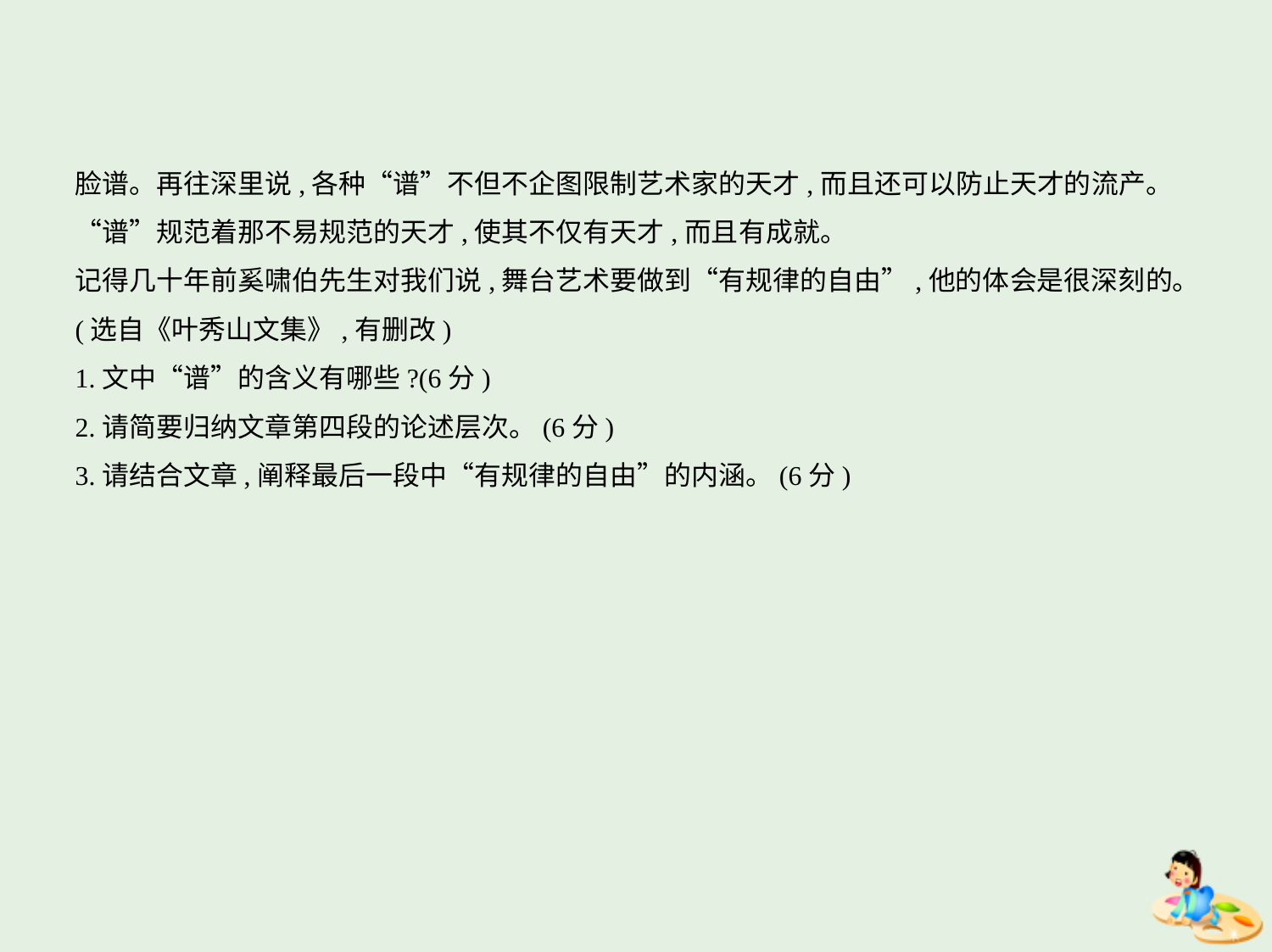

脸谱。再往深里说,各种“谱”不但不企图限制艺术家的天才,而且还可以防止天才的流产。
“谱”规范着那不易规范的天才,使其不仅有天才,而且有成就。
记得几十年前奚啸伯先生对我们说,舞台艺术要做到“有规律的自由”,他的体会是很深刻的。
(选自《叶秀山文集》,有删改)
1.文中“谱”的含义有哪些?(6分)
2.请简要归纳文章第四段的论述层次。(6分)
3.请结合文章,阐释最后一段中“有规律的自由”的内涵。(6分)